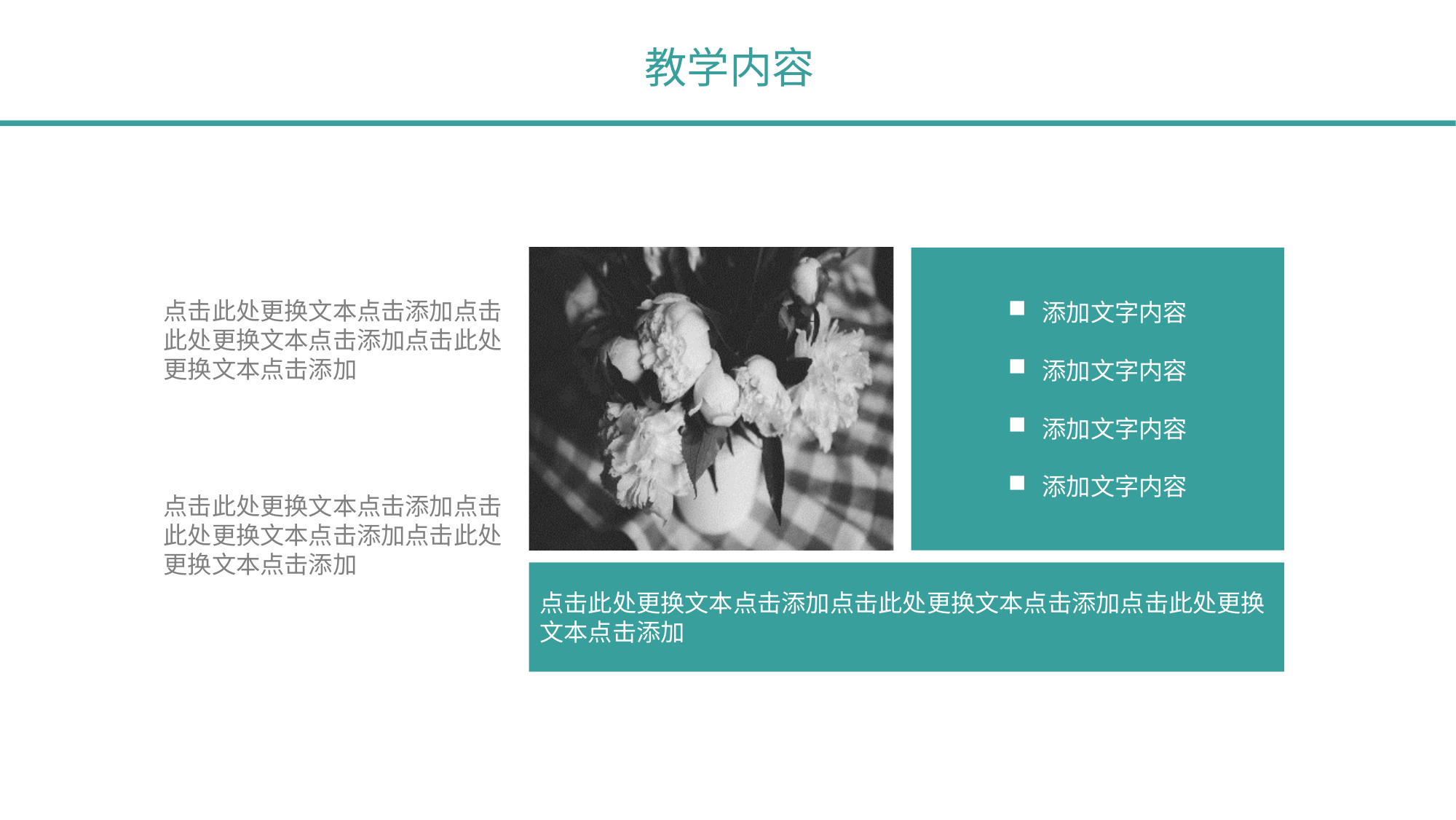

教学内容

添加文字内容

添加文字内容

添加文字内容

添加文字内容
点击此处更换文本点击添加点击此处更换文本点击添加点击此处更换文本点击添加
点击此处更换文本点击添加点击此处更换文本点击添加点击此处更换文本点击添加
点击此处更换文本点击添加点击此处更换文本点击添加点击此处更换文本点击添加